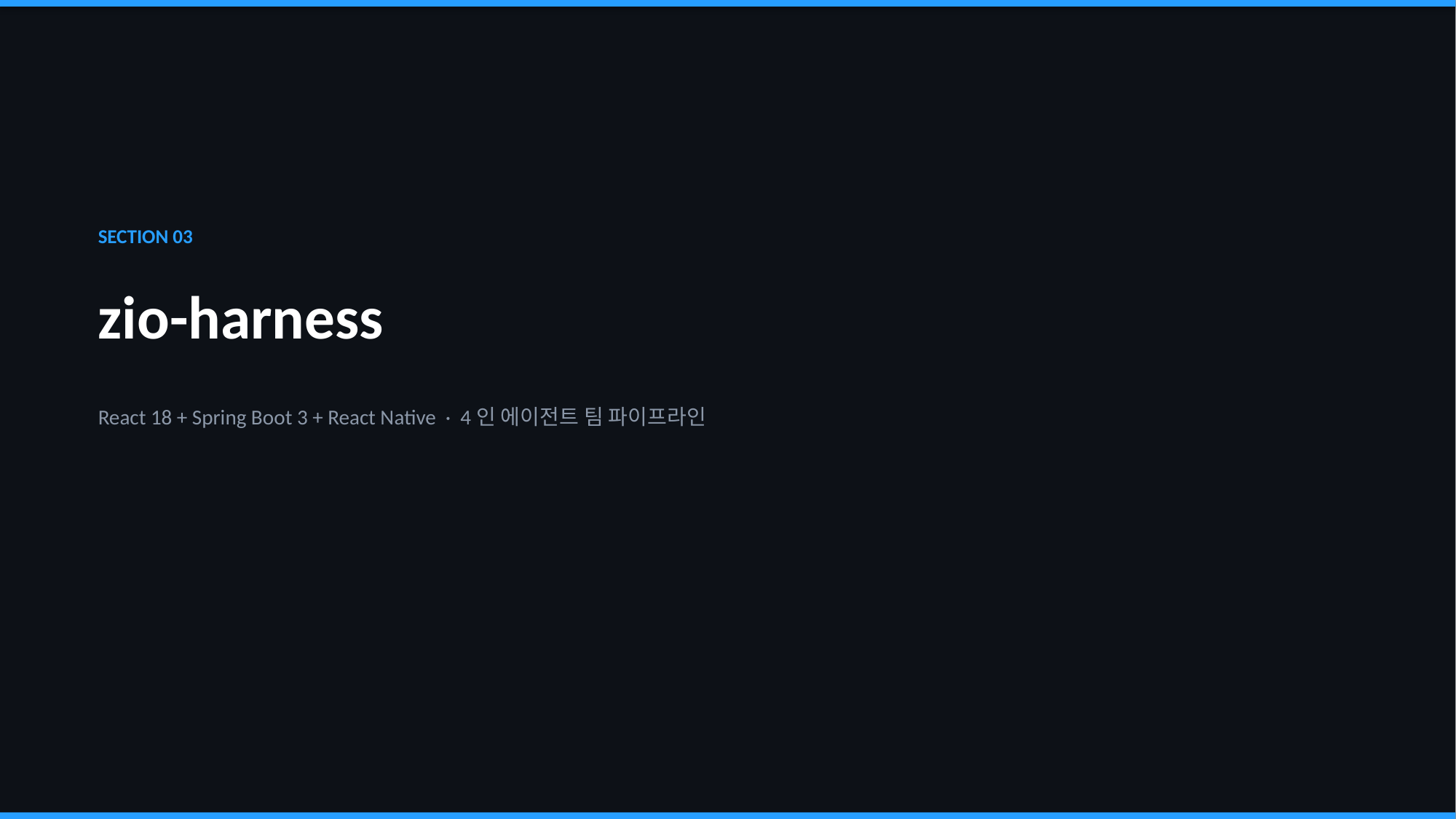

SECTION 03
zio-harness
React 18 + Spring Boot 3 + React Native  ·  4인 에이전트 팀 파이프라인